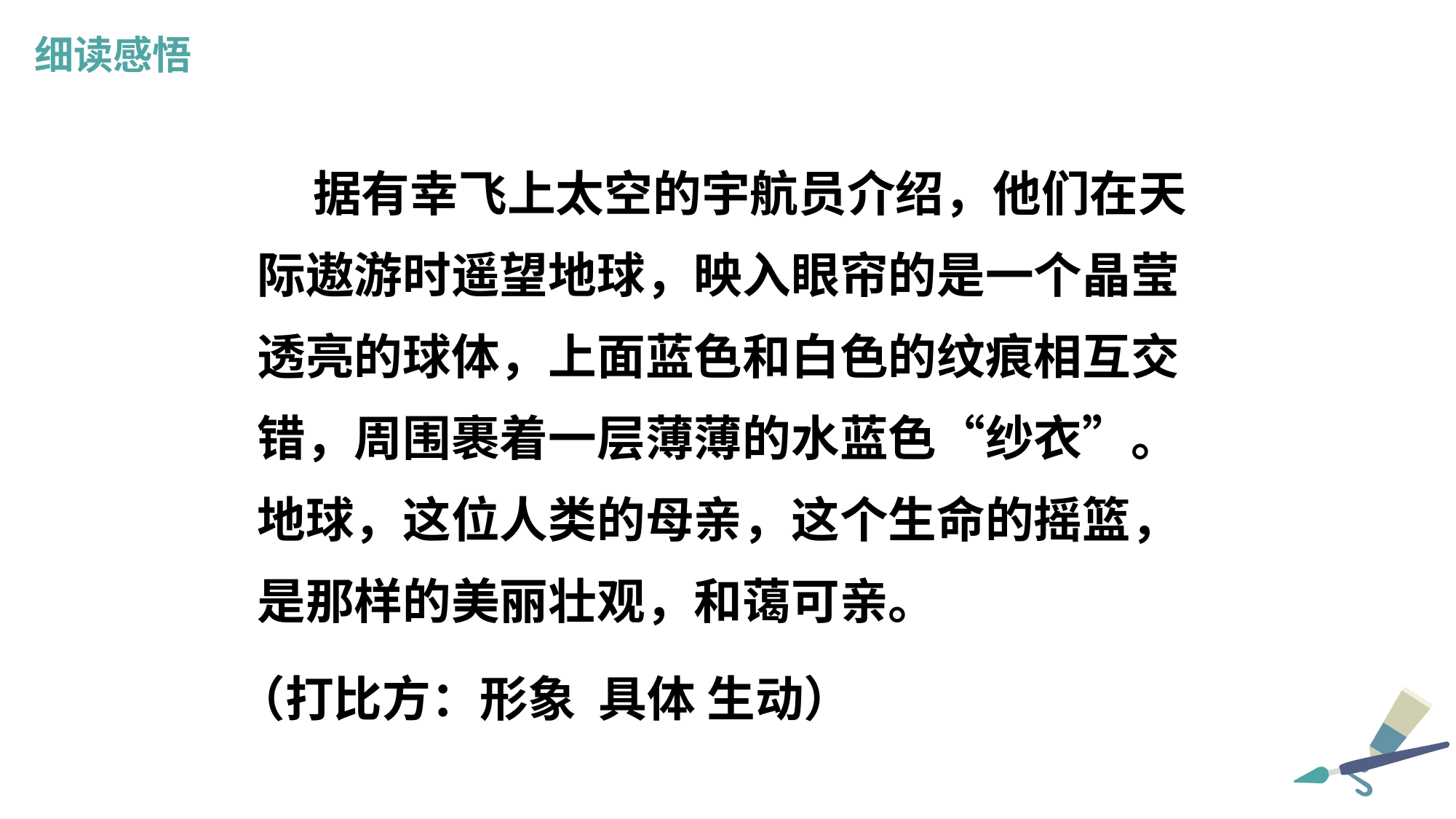

细读感悟
    据有幸飞上太空的宇航员介绍，他们在天际遨游时遥望地球，映入眼帘的是一个晶莹透亮的球体，上面蓝色和白色的纹痕相互交错，周围裹着一层薄薄的水蓝色“纱衣”。地球，这位人类的母亲，这个生命的摇篮，是那样的美丽壮观，和蔼可亲。

（打比方：形象  具体 生动）